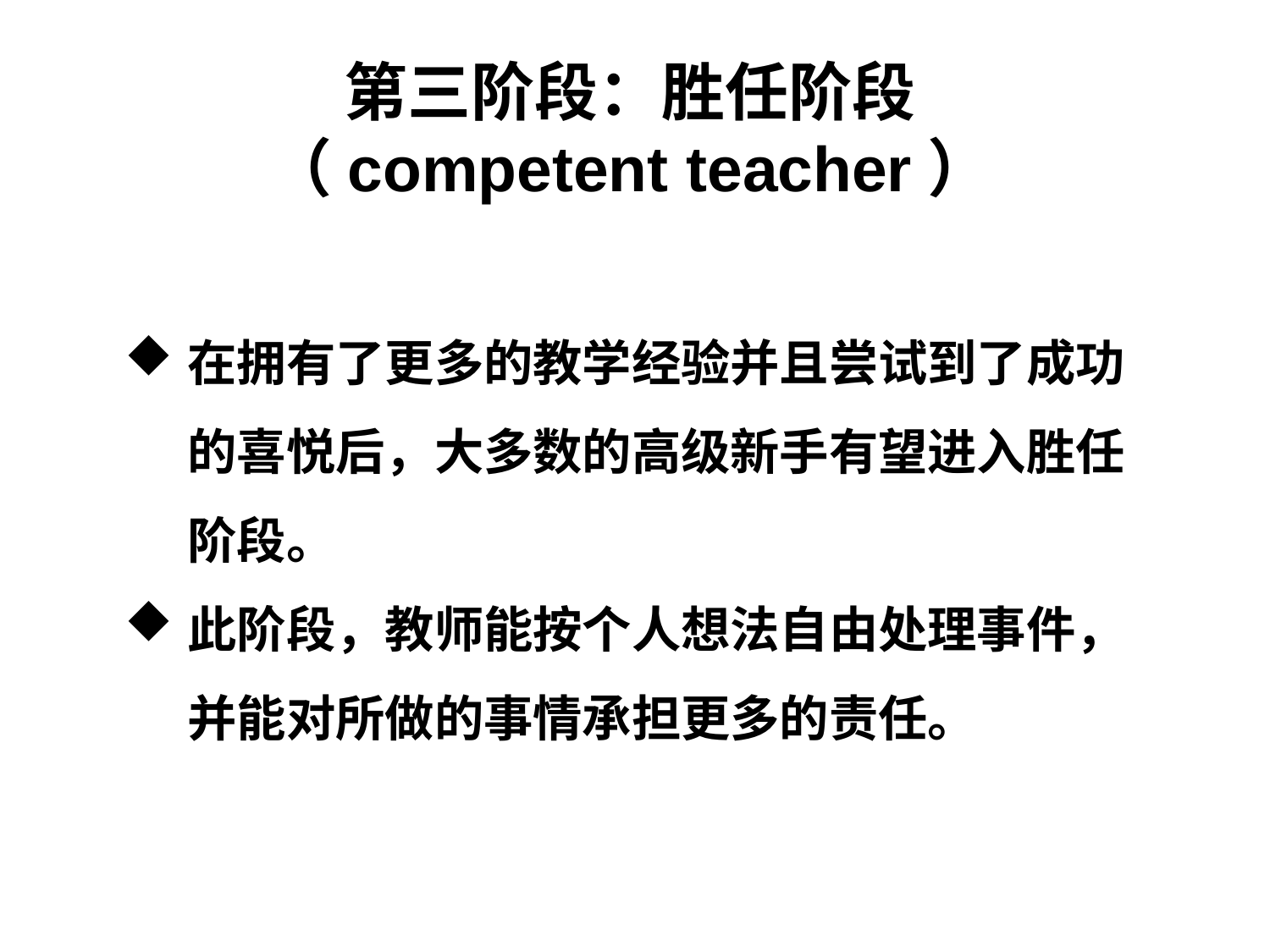

第三阶段：胜任阶段
（competent teacher）
在拥有了更多的教学经验并且尝试到了成功的喜悦后，大多数的高级新手有望进入胜任阶段。
此阶段，教师能按个人想法自由处理事件，并能对所做的事情承担更多的责任。